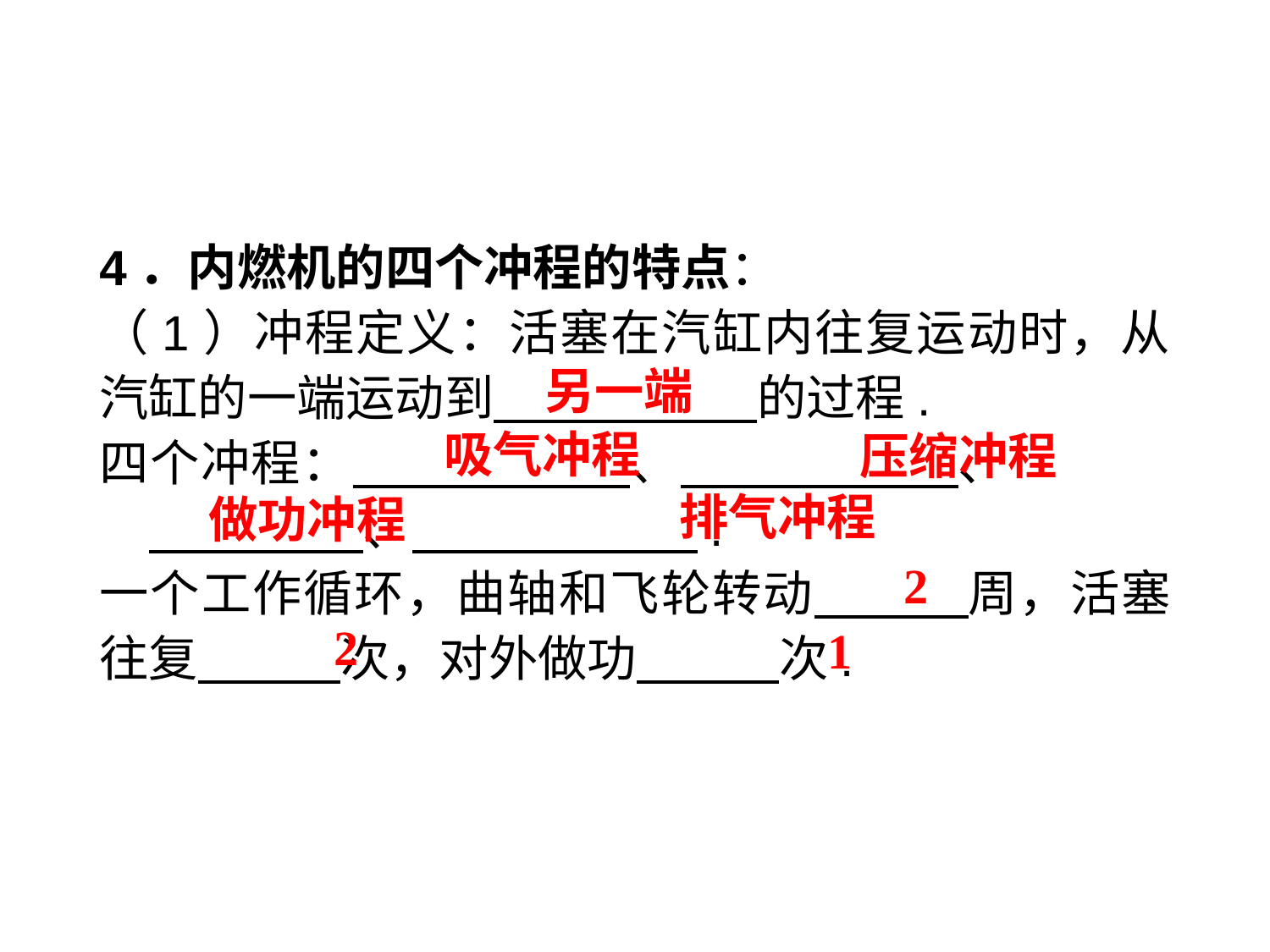

4．内燃机的四个冲程的特点：
（1）冲程定义：活塞在汽缸内往复运动时，从汽缸的一端运动到　　      　　的过程.
四个冲程：　　      　　、　　      　　、　　      　　               、　　      　  　.
一个工作循环，曲轴和飞轮转动　　    周，活塞往复　　    次，对外做功　　    次.
另一端
 吸气冲程
压缩冲程
排气冲程
做功冲程
2
2
1